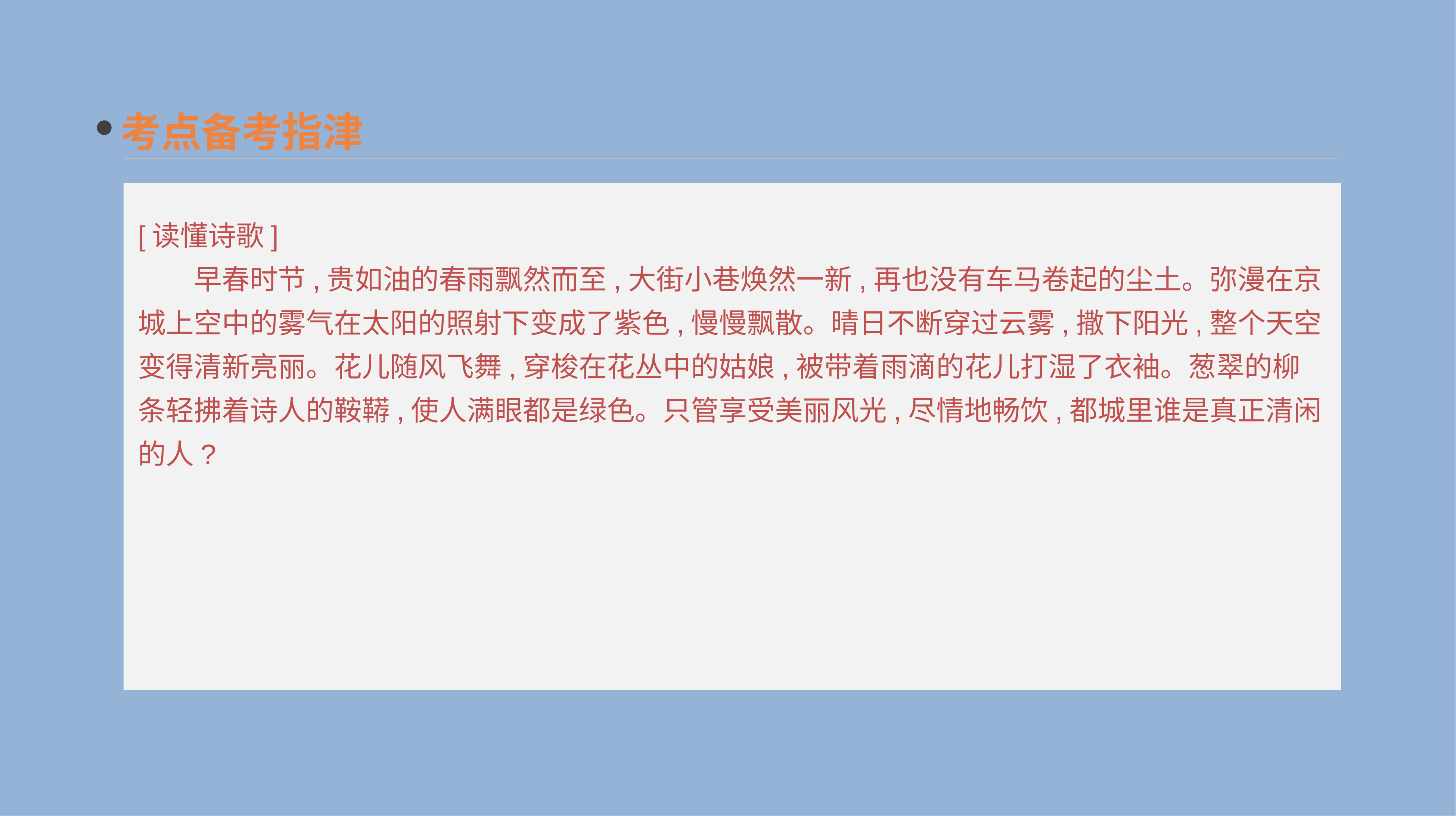

考点备考指津

[读懂诗歌]
　　早春时节,贵如油的春雨飘然而至,大街小巷焕然一新,再也没有车马卷起的尘土。弥漫在京城上空中的雾气在太阳的照射下变成了紫色,慢慢飘散。晴日不断穿过云雾,撒下阳光,整个天空变得清新亮丽。花儿随风飞舞,穿梭在花丛中的姑娘,被带着雨滴的花儿打湿了衣袖。葱翠的柳条轻拂着诗人的鞍鞯,使人满眼都是绿色。只管享受美丽风光,尽情地畅饮,都城里谁是真正清闲的人?